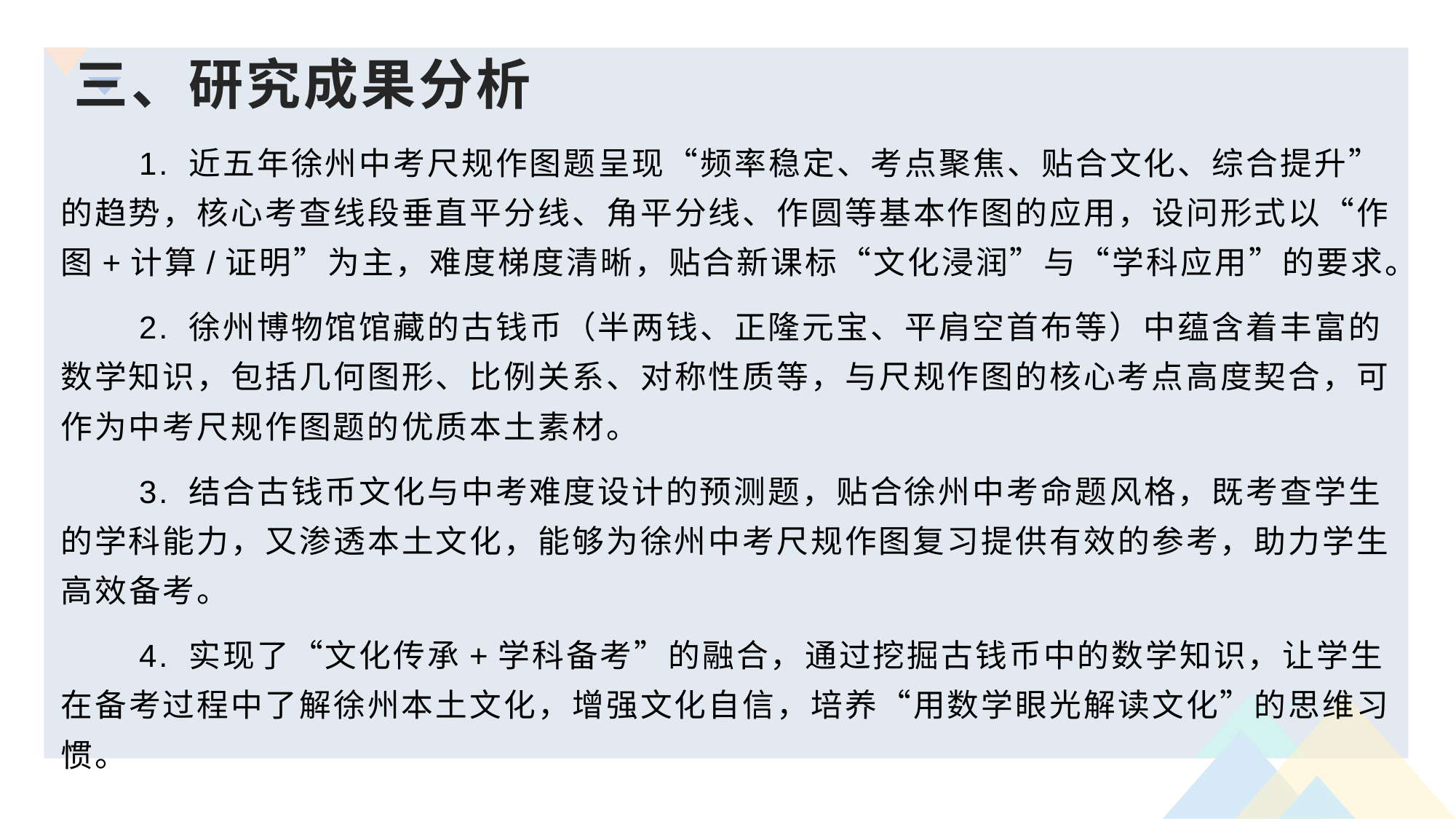

# 三、研究成果分析
       1. 近五年徐州中考尺规作图题呈现“频率稳定、考点聚焦、贴合文化、综合提升”的趋势，核心考查线段垂直平分线、角平分线、作圆等基本作图的应用，设问形式以“作图+计算/证明”为主，难度梯度清晰，贴合新课标“文化浸润”与“学科应用”的要求。
       2. 徐州博物馆馆藏的古钱币（半两钱、正隆元宝、平肩空首布等）中蕴含着丰富的数学知识，包括几何图形、比例关系、对称性质等，与尺规作图的核心考点高度契合，可作为中考尺规作图题的优质本土素材。
       3. 结合古钱币文化与中考难度设计的预测题，贴合徐州中考命题风格，既考查学生的学科能力，又渗透本土文化，能够为徐州中考尺规作图复习提供有效的参考，助力学生高效备考。
       4. 实现了“文化传承+学科备考”的融合，通过挖掘古钱币中的数学知识，让学生在备考过程中了解徐州本土文化，增强文化自信，培养“用数学眼光解读文化”的思维习惯。